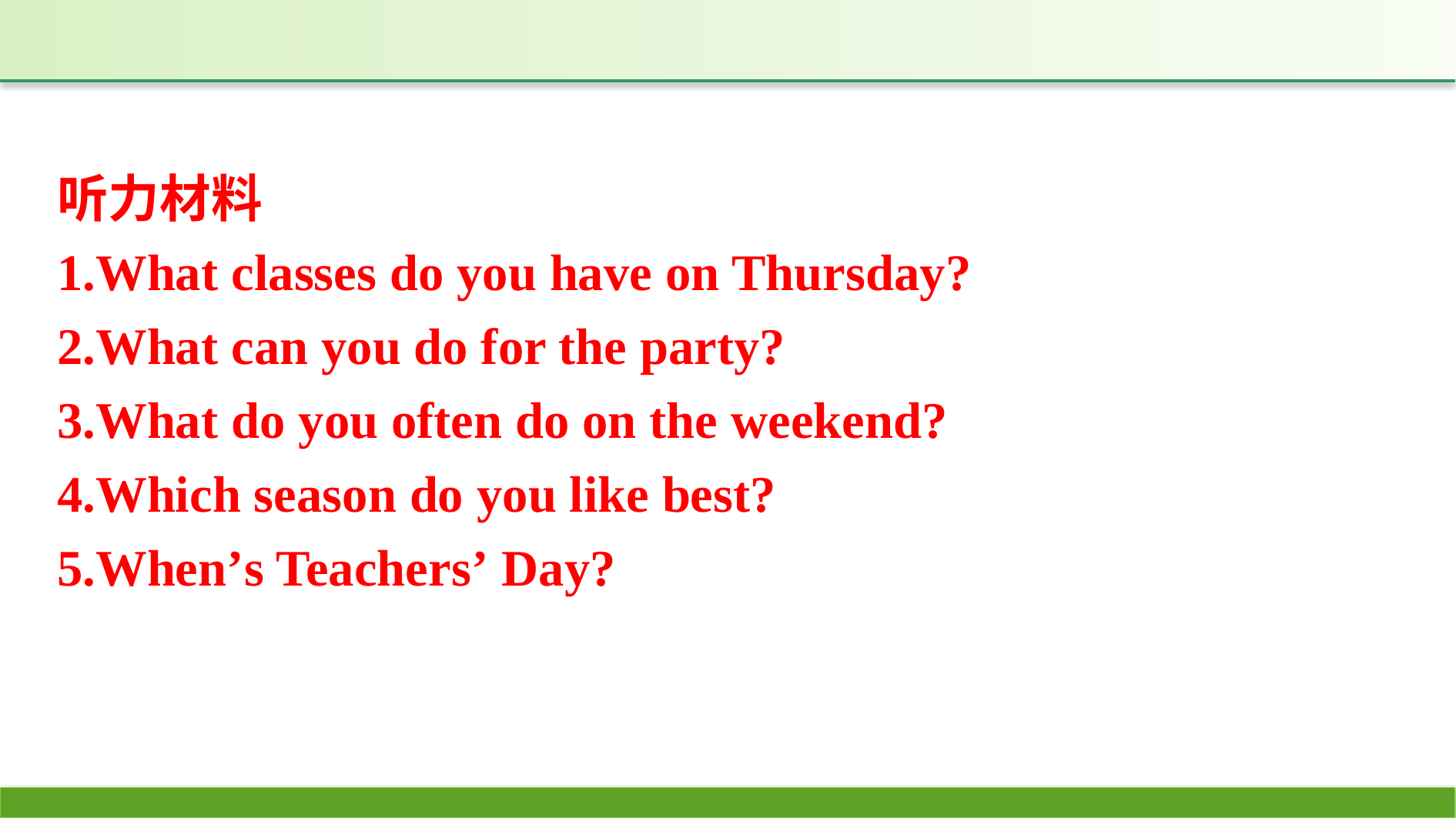

听力材料
1.What classes do you have on Thursday?
2.What can you do for the party?
3.What do you often do on the weekend?
4.Which season do you like best?
5.When’s Teachers’ Day?